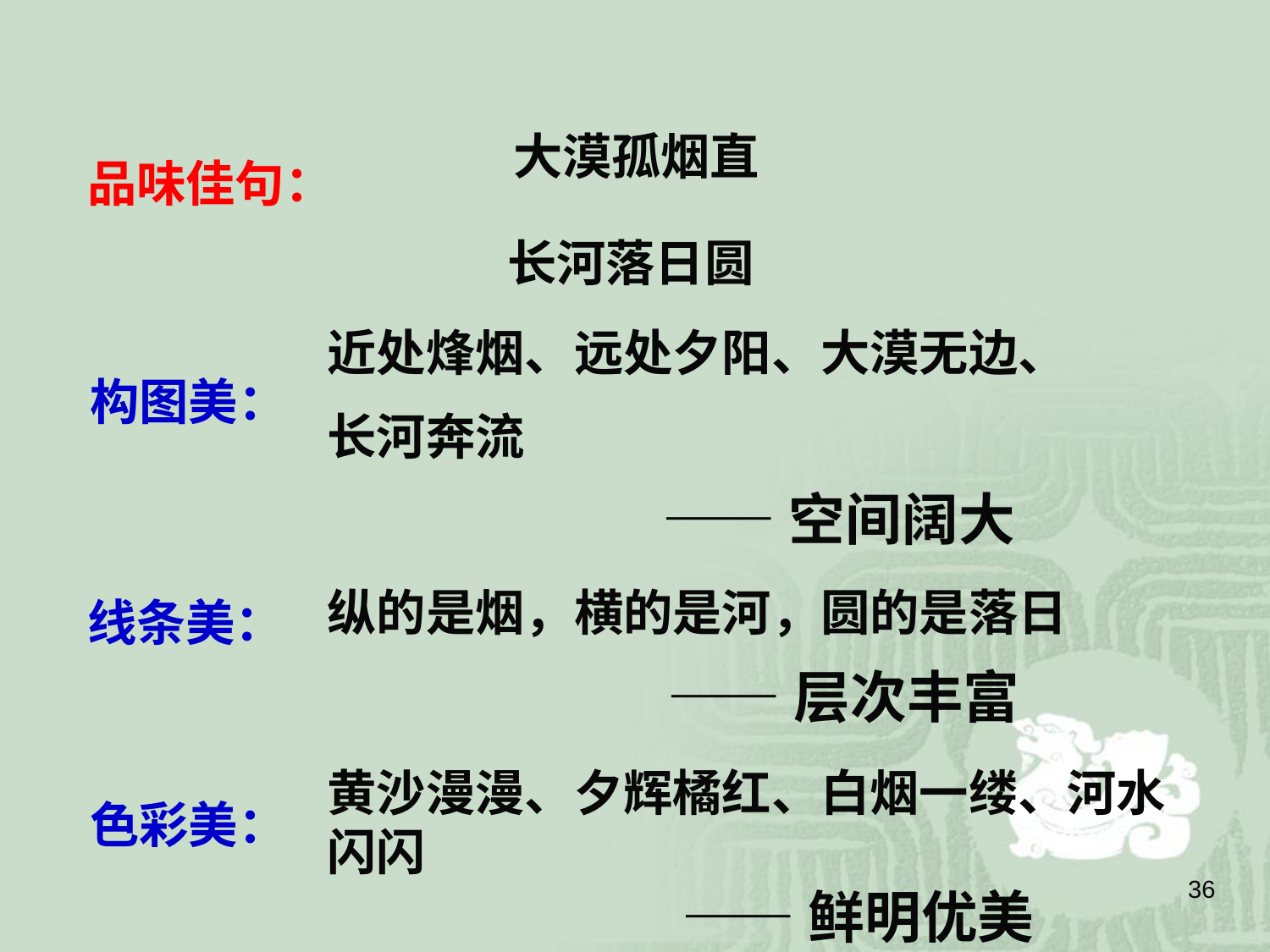

大漠孤烟直
品味佳句：
长河落日圆
近处烽烟、远处夕阳、大漠无边、
长河奔流
构图美：
——空间阔大
纵的是烟，横的是河，圆的是落日
线条美：
——层次丰富
黄沙漫漫、夕辉橘红、白烟一缕、河水闪闪
色彩美：
36
——鲜明优美